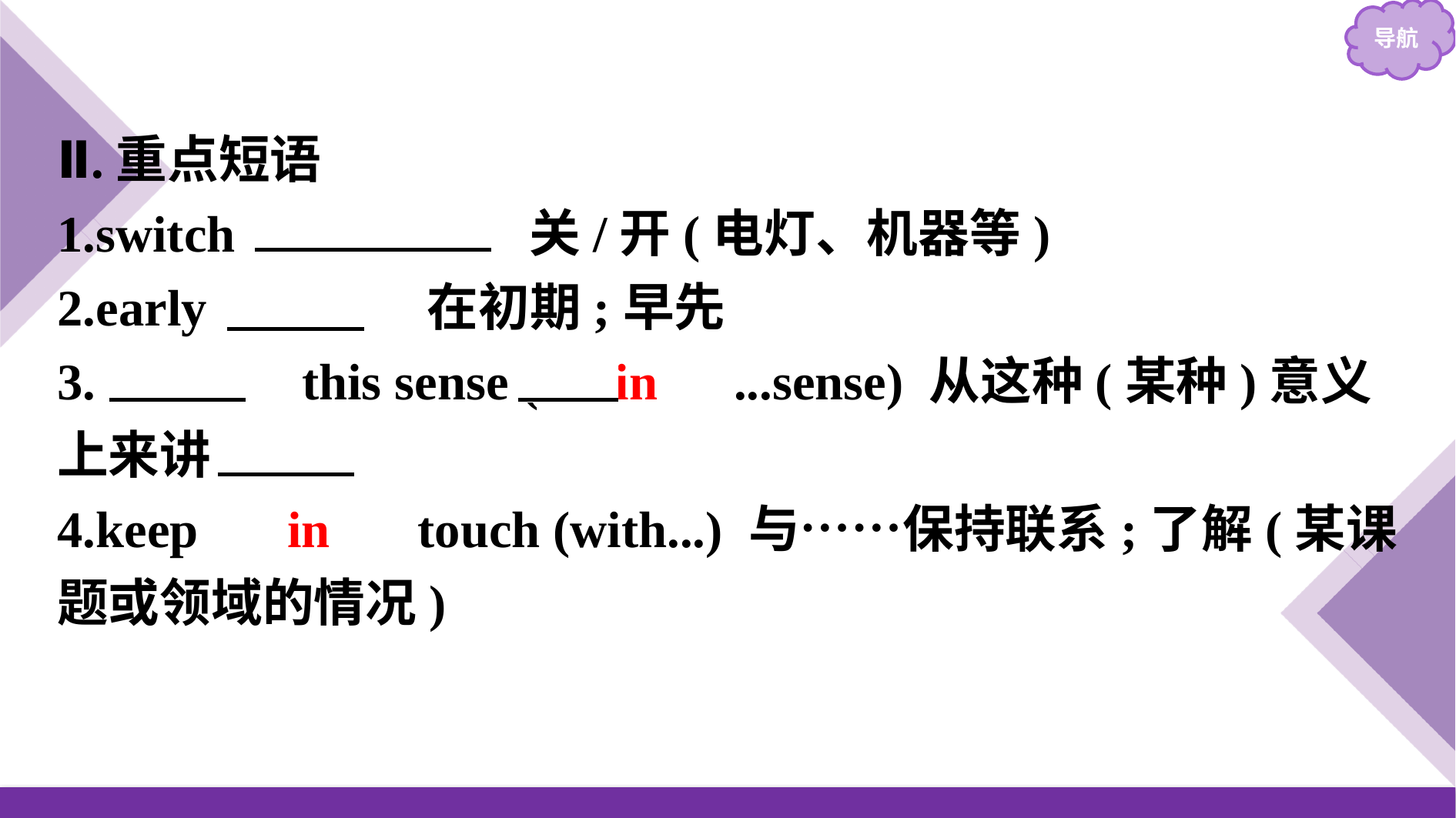

Ⅱ.重点短语
1.switch 　off/on　 关/开(电灯、机器等)
2.early 　on　 在初期;早先
3.　in　 this sense (　in　...sense) 从这种(某种)意义上来讲
4.keep 　in　 touch (with...) 与……保持联系;了解(某课题或领域的情况)